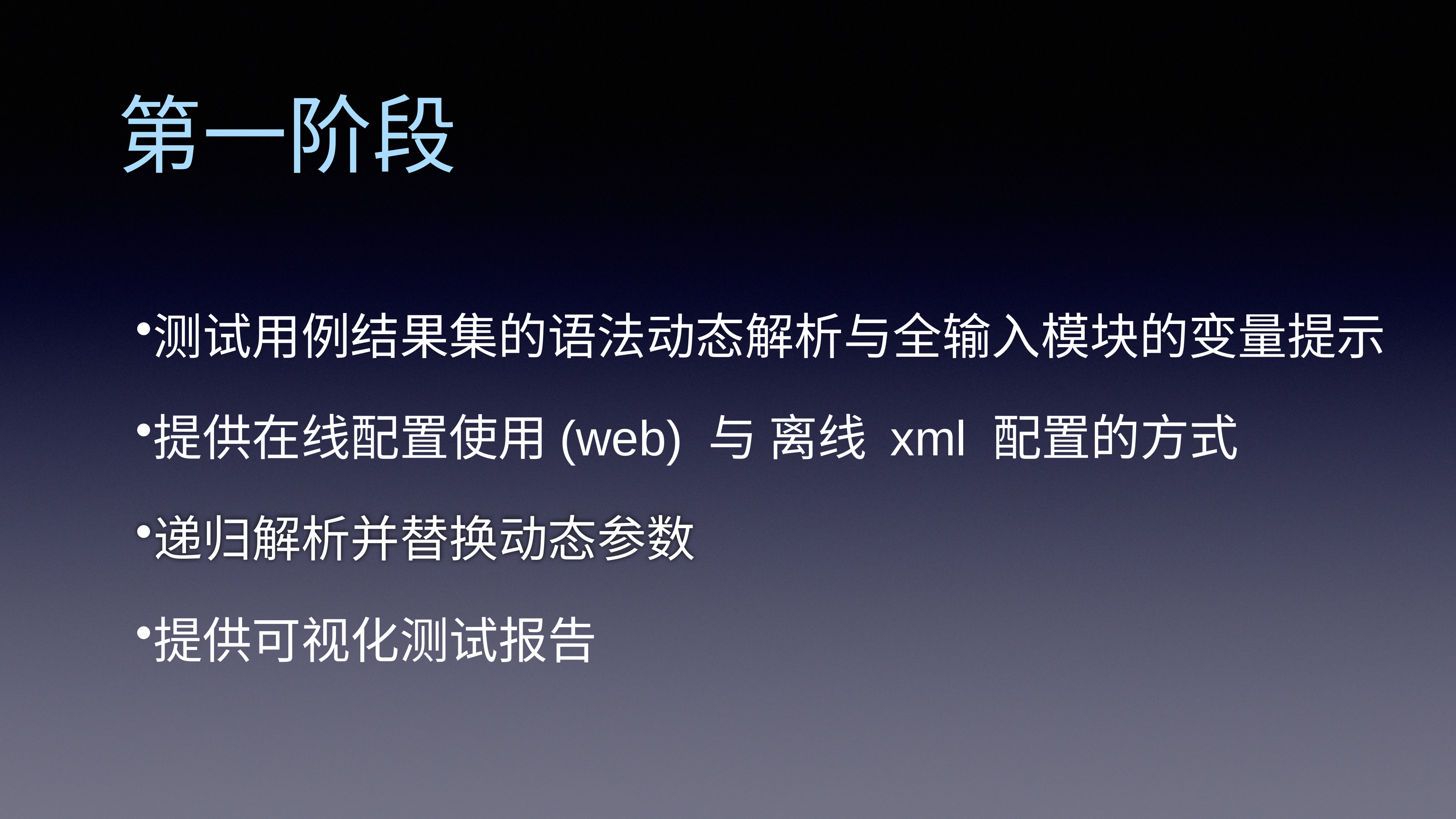

第一阶段
测试用例结果集的语法动态解析与全输入模块的变量提示
提供在线配置使用(web) 与 离线 xml 配置的方式
递归解析并替换动态参数
提供可视化测试报告